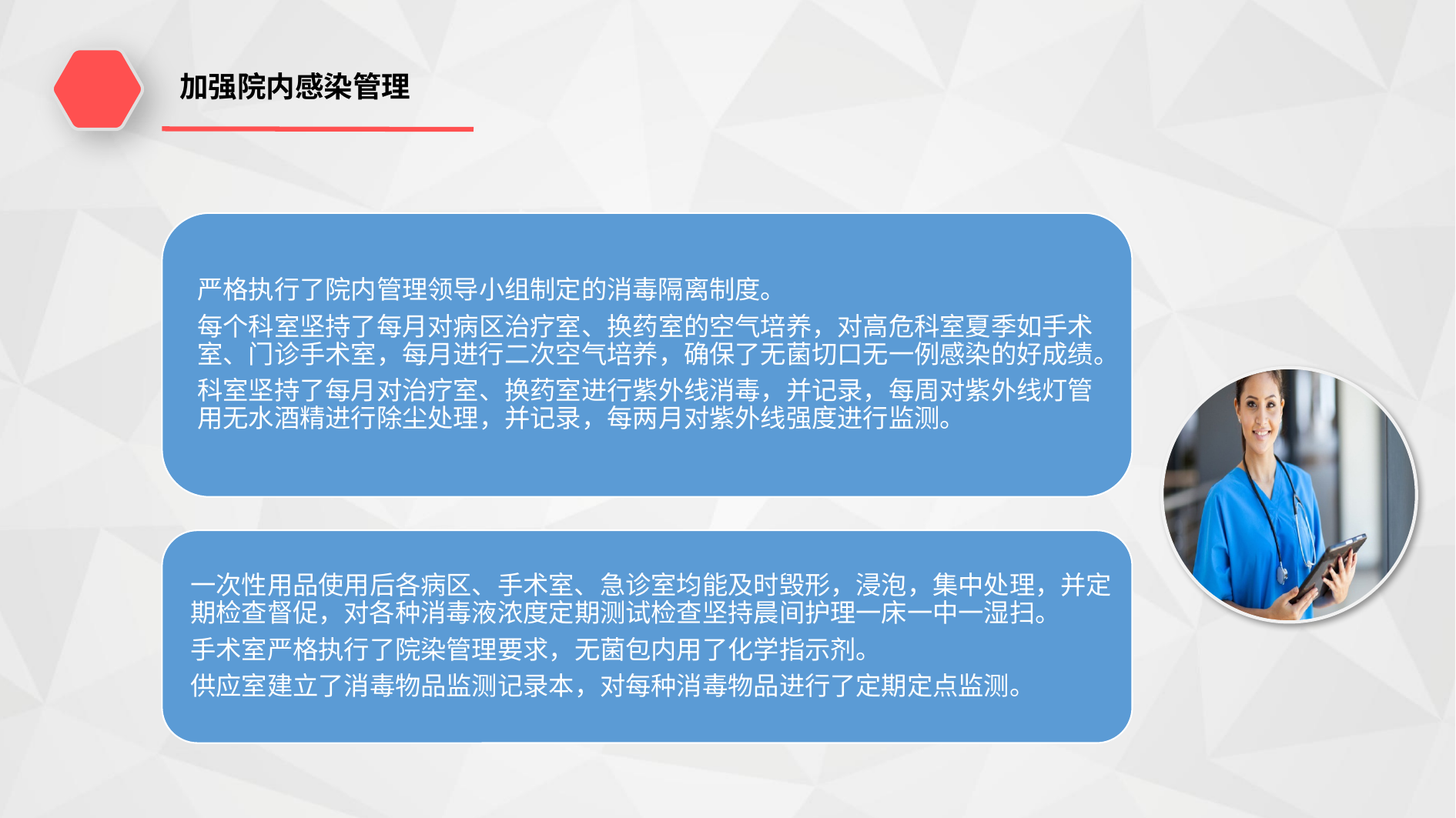

加强院内感染管理
严格执行了院内管理领导小组制定的消毒隔离制度。
每个科室坚持了每月对病区治疗室、换药室的空气培养，对高危科室夏季如手术室、门诊手术室，每月进行二次空气培养，确保了无菌切口无一例感染的好成绩。
科室坚持了每月对治疗室、换药室进行紫外线消毒，并记录，每周对紫外线灯管用无水酒精进行除尘处理，并记录，每两月对紫外线强度进行监测。

一次性用品使用后各病区、手术室、急诊室均能及时毁形，浸泡，集中处理，并定期检查督促，对各种消毒液浓度定期测试检查坚持晨间护理一床一中一湿扫。
手术室严格执行了院染管理要求，无菌包内用了化学指示剂。
供应室建立了消毒物品监测记录本，对每种消毒物品进行了定期定点监测。